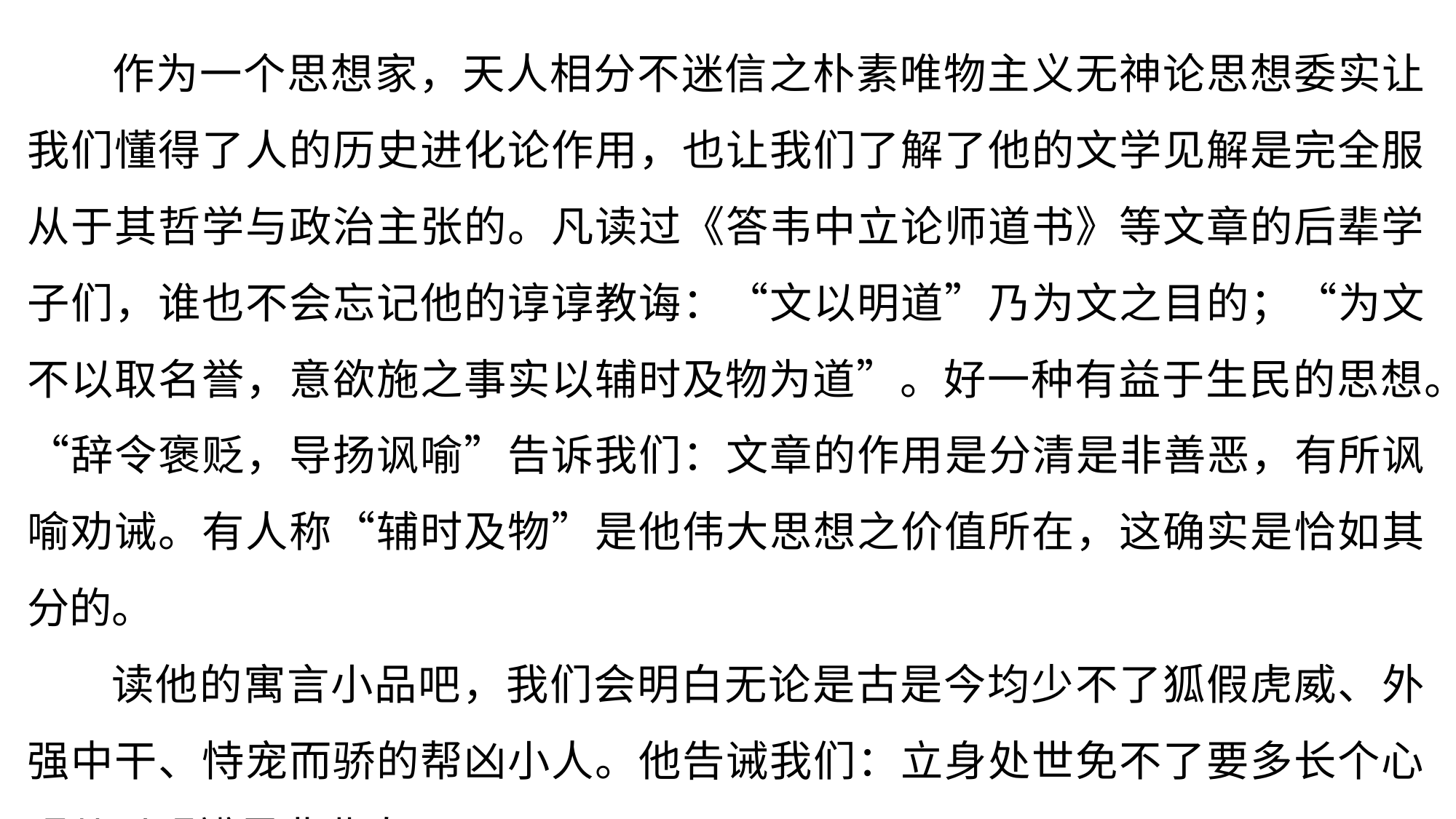

作为一个思想家，天人相分不迷信之朴素唯物主义无神论思想委实让我们懂得了人的历史进化论作用，也让我们了解了他的文学见解是完全服从于其哲学与政治主张的。凡读过《答韦中立论师道书》等文章的后辈学子们，谁也不会忘记他的谆谆教诲：“文以明道”乃为文之目的；“为文不以取名誉，意欲施之事实以辅时及物为道”。好一种有益于生民的思想。“辞令褒贬，导扬讽喻”告诉我们：文章的作用是分清是非善恶，有所讽喻劝诫。有人称“辅时及物”是他伟大思想之价值所在，这确实是恰如其分的。
读他的寓言小品吧，我们会明白无论是古是今均少不了狐假虎威、外强中干、恃宠而骄的帮凶小人。他告诫我们：立身处世免不了要多长个心眼儿以明辨是非曲直。